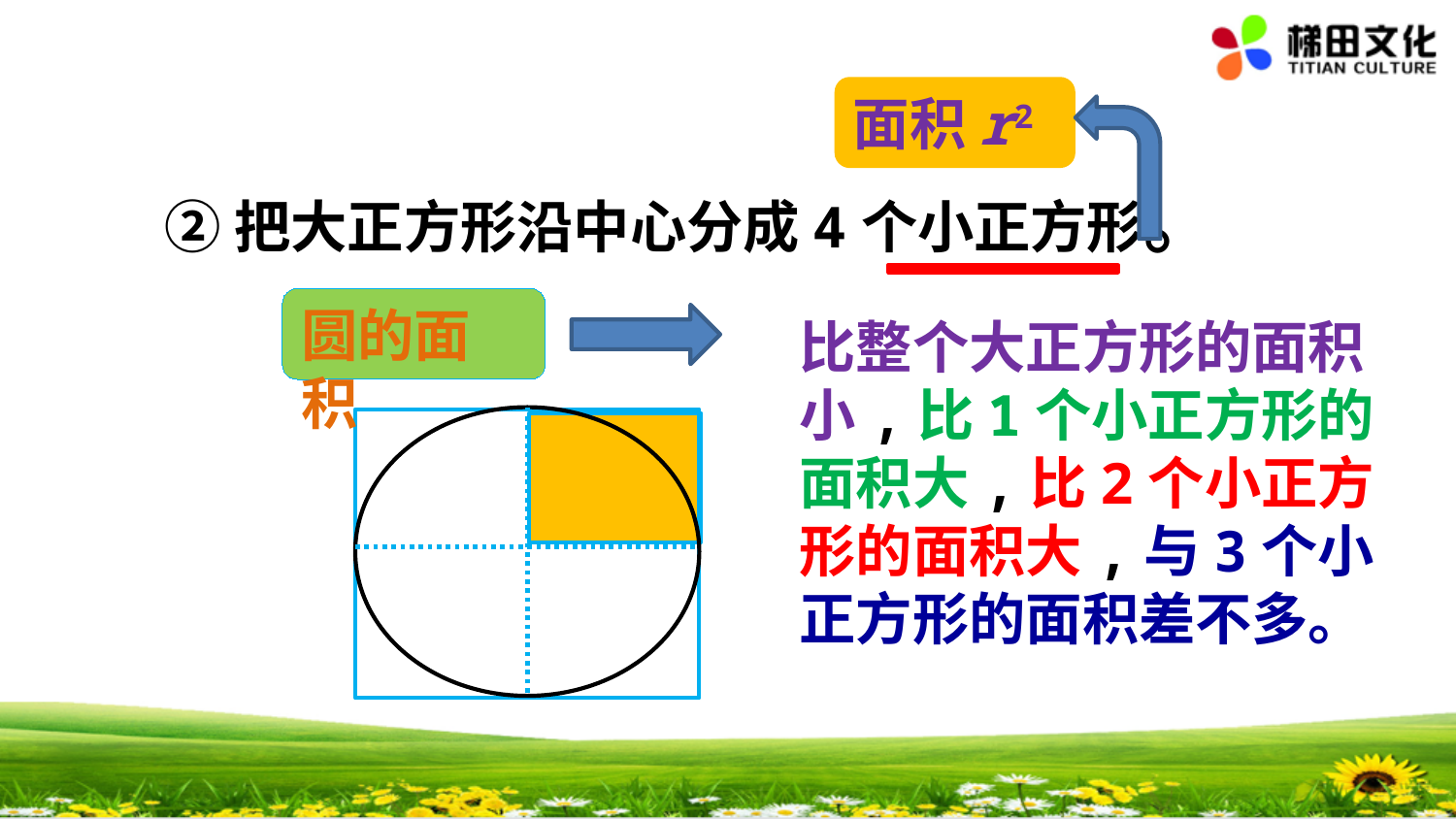

面积r2

②把大正方形沿中心分成4个小正方形。

圆的面积

比整个大正方形的面积小,比1个小正方形的面积大,比2个小正方形的面积大,与3个小正方形的面积差不多。